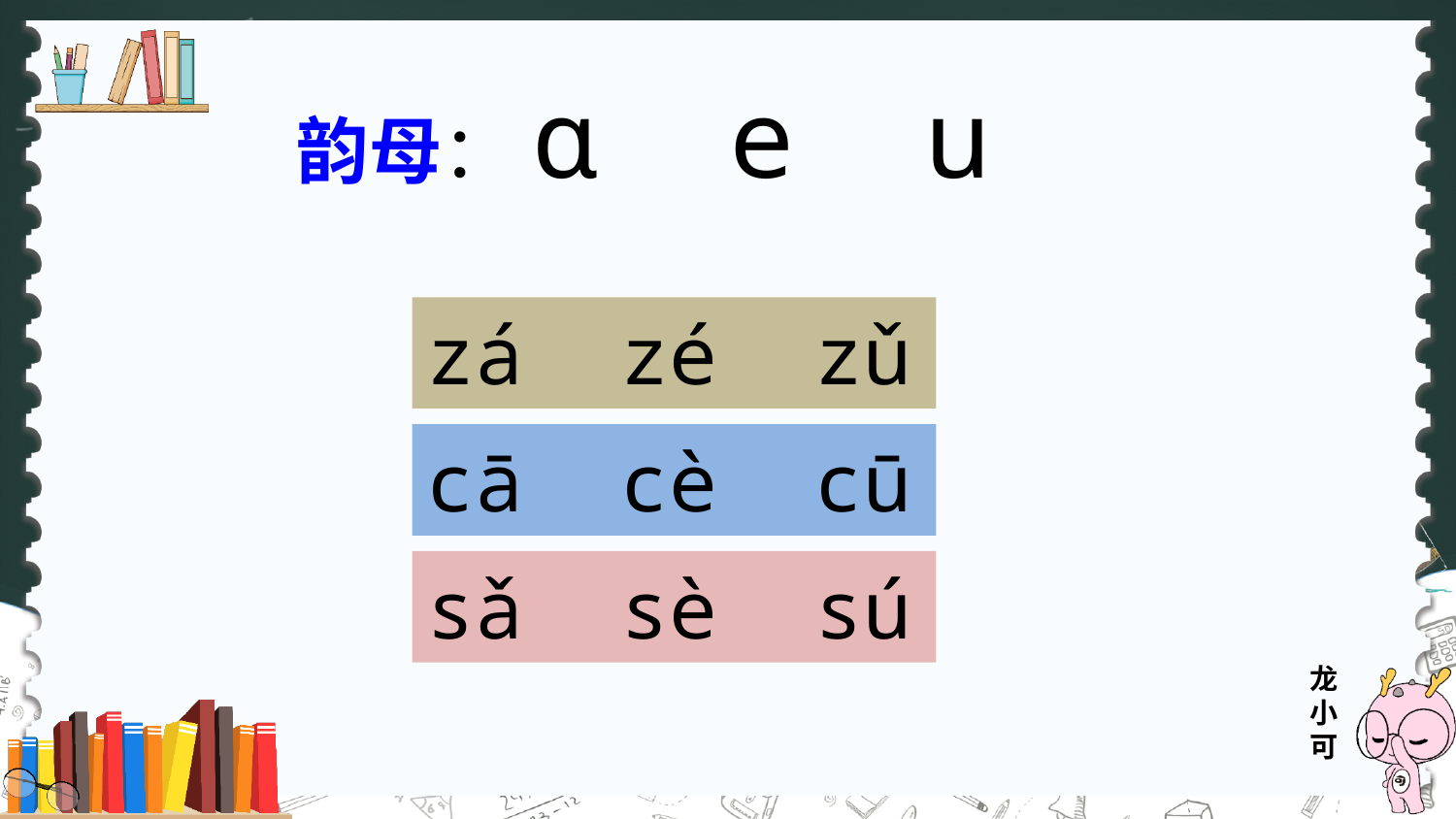

韵母：ɑ  e  u
zá  zé  zǔ
cā  cè  cū
sǎ  sè  sú